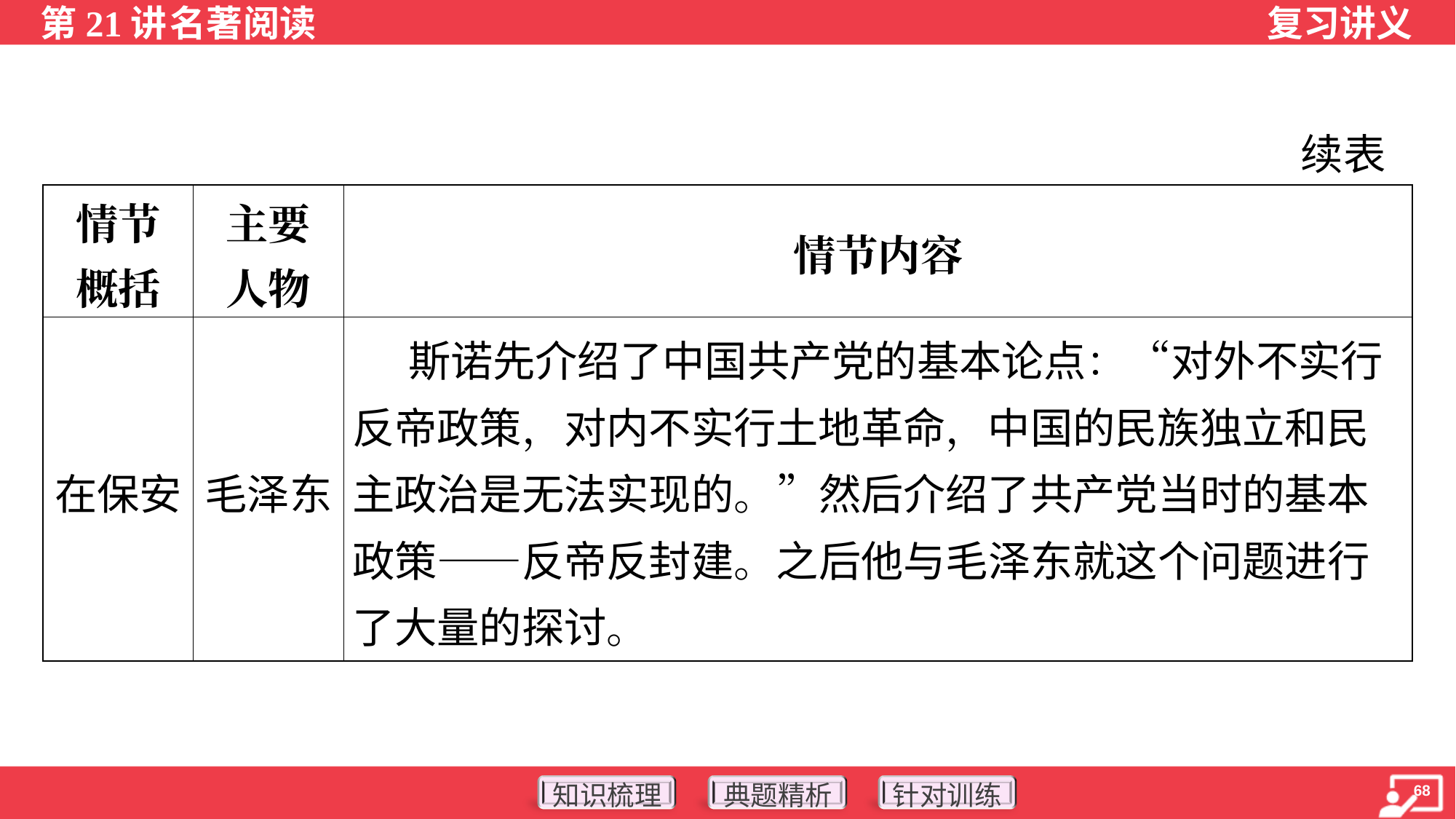

续表
| 情节 概括 | 主要 人物 | 情节内容 |
| --- | --- | --- |
| 在保安 | 毛泽东 | 斯诺先介绍了中国共产党的基本论点：“对外不实行反帝政策，对内不实行土地革命，中国的民族独立和民主政治是无法实现的。”然后介绍了共产党当时的基本政策——反帝反封建。之后他与毛泽东就这个问题进行了大量的探讨。 |